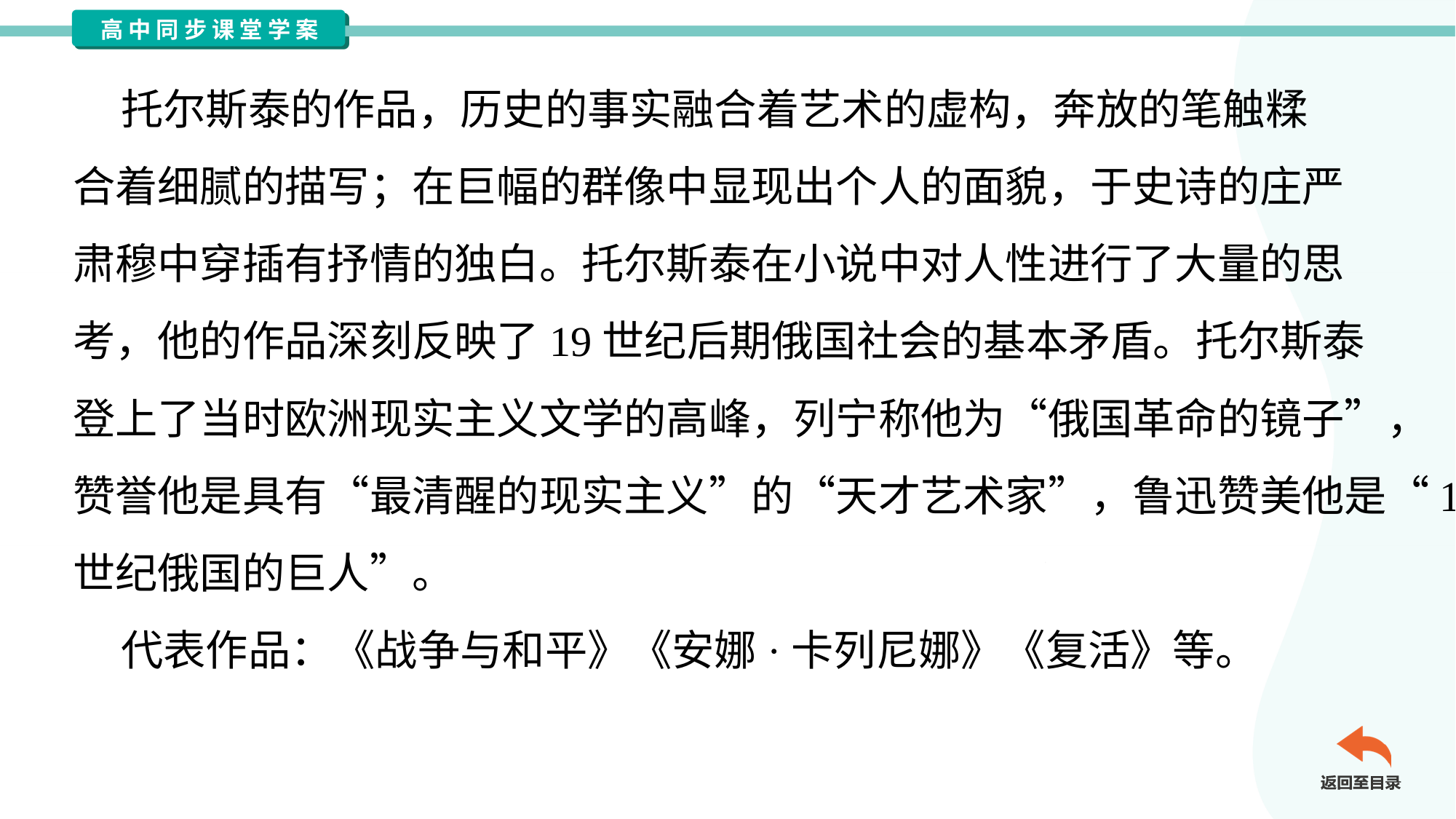

托尔斯泰的作品，历史的事实融合着艺术的虚构，奔放的笔触糅
合着细腻的描写；在巨幅的群像中显现出个人的面貌，于史诗的庄严
肃穆中穿插有抒情的独白。托尔斯泰在小说中对人性进行了大量的思
考，他的作品深刻反映了19世纪后期俄国社会的基本矛盾。托尔斯泰
登上了当时欧洲现实主义文学的高峰，列宁称他为“俄国革命的镜子”，
赞誉他是具有“最清醒的现实主义”的“天才艺术家”，鲁迅赞美他是“19
世纪俄国的巨人”。
    代表作品：《战争与和平》《安娜·卡列尼娜》《复活》等。